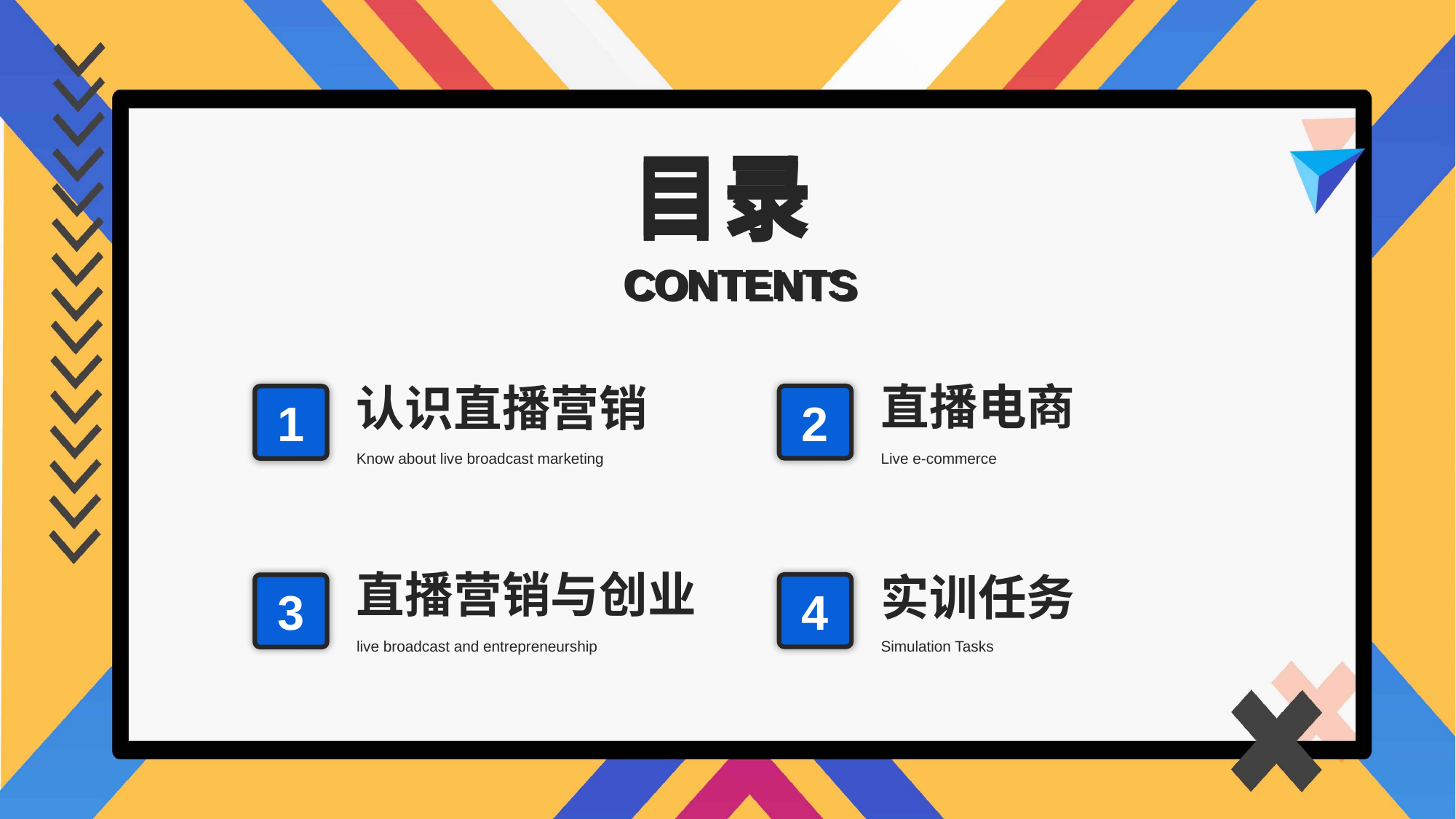

目录
目录
CONTENTS
CONTENTS
直播电商
认识直播营销
2
1
Know about live broadcast marketing
Live e-commerce
直播营销与创业
实训任务
4
3
live broadcast and entrepreneurship
Simulation Tasks